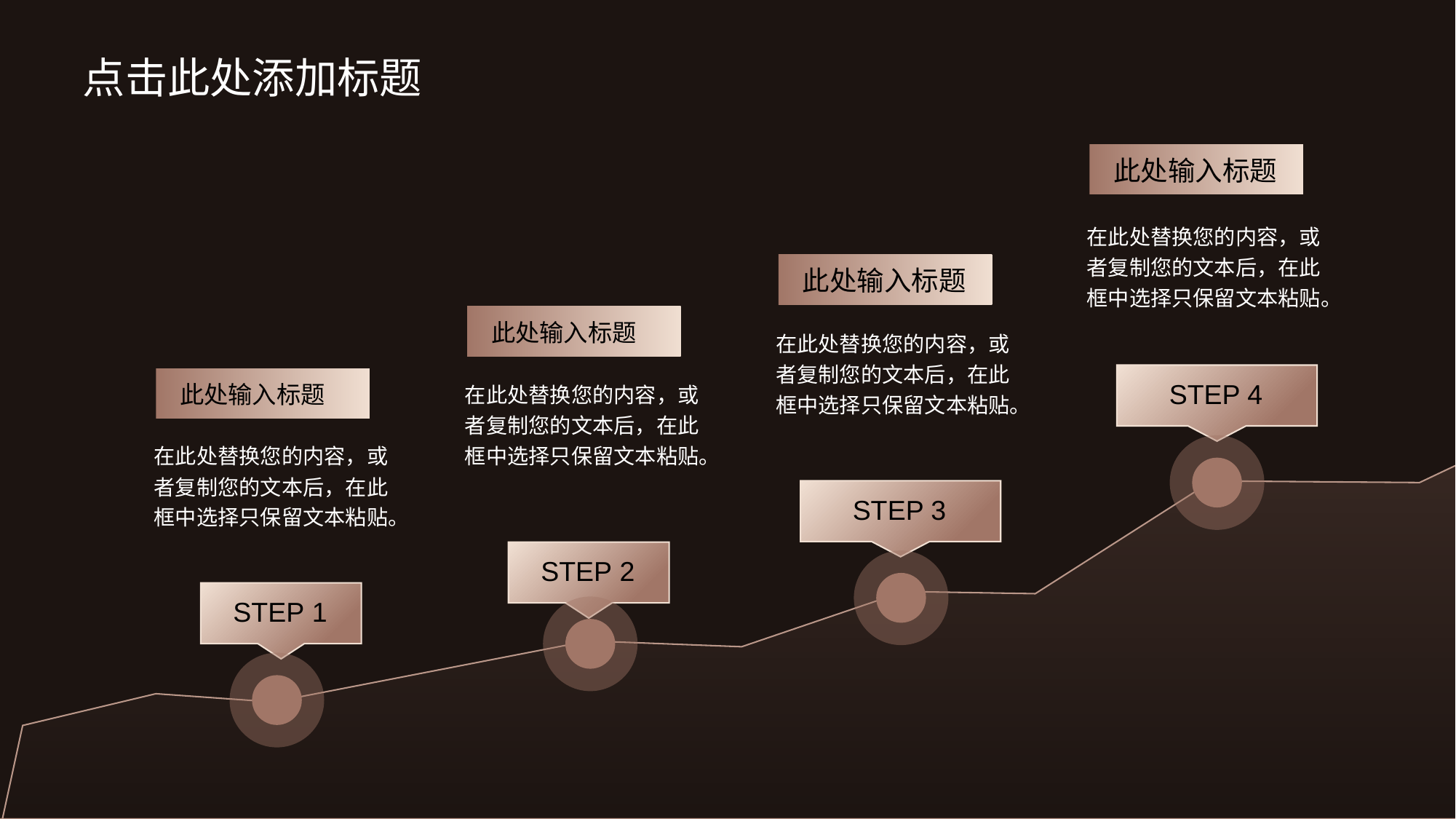

# 点击此处添加标题

此处输入标题
在此处替换您的内容，或者复制您的文本后，在此框中选择只保留文本粘贴。

此处输入标题

此处输入标题
在此处替换您的内容，或者复制您的文本后，在此框中选择只保留文本粘贴。

STEP 4

此处输入标题
在此处替换您的内容，或者复制您的文本后，在此框中选择只保留文本粘贴。
在此处替换您的内容，或者复制您的文本后，在此框中选择只保留文本粘贴。

STEP 3

STEP 2

STEP 1